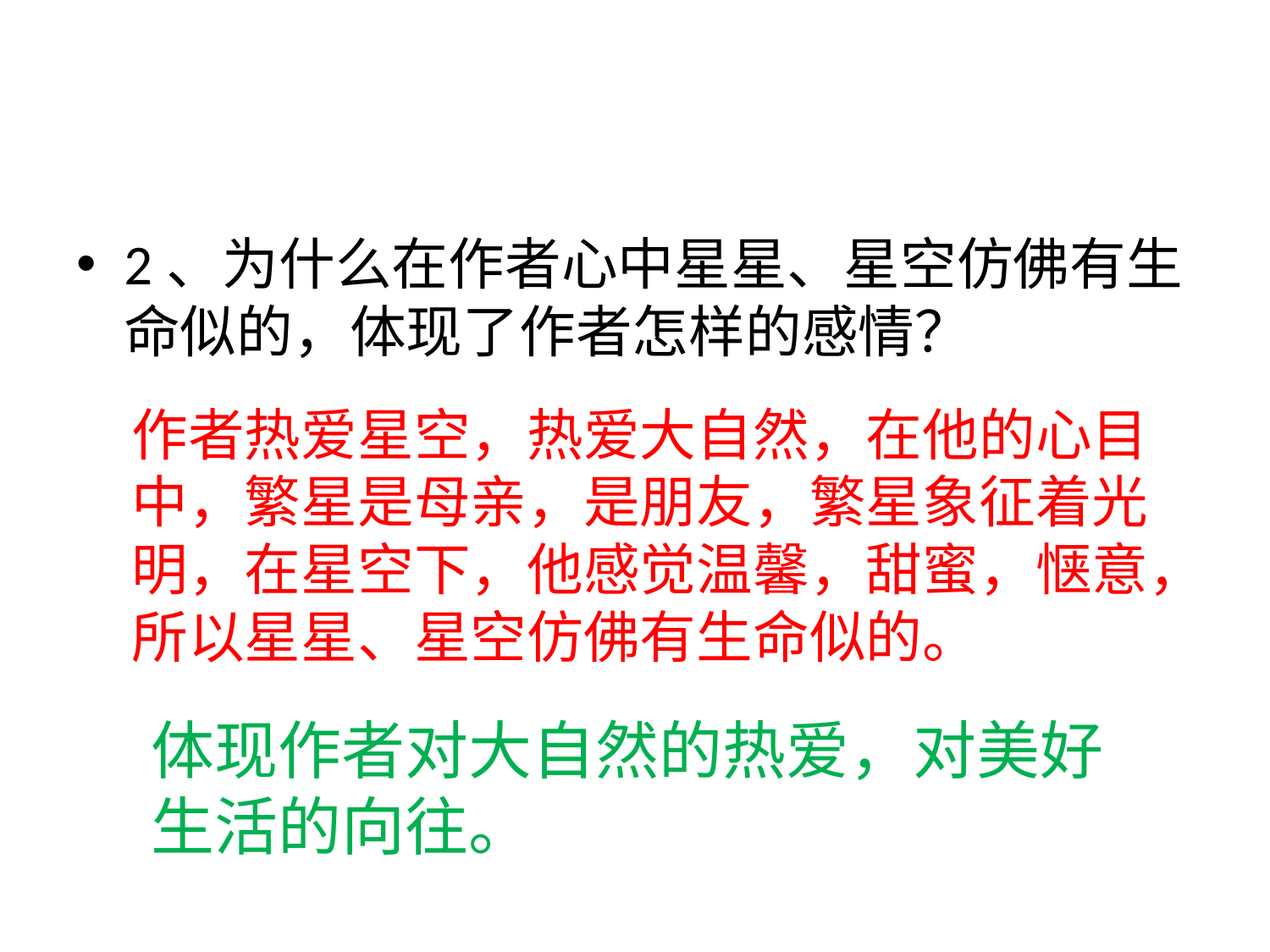

#
2、为什么在作者心中星星、星空仿佛有生命似的，体现了作者怎样的感情？
作者热爱星空，热爱大自然，在他的心目中，繁星是母亲，是朋友，繁星象征着光明，在星空下，他感觉温馨，甜蜜，惬意，所以星星、星空仿佛有生命似的。
体现作者对大自然的热爱，对美好生活的向往。